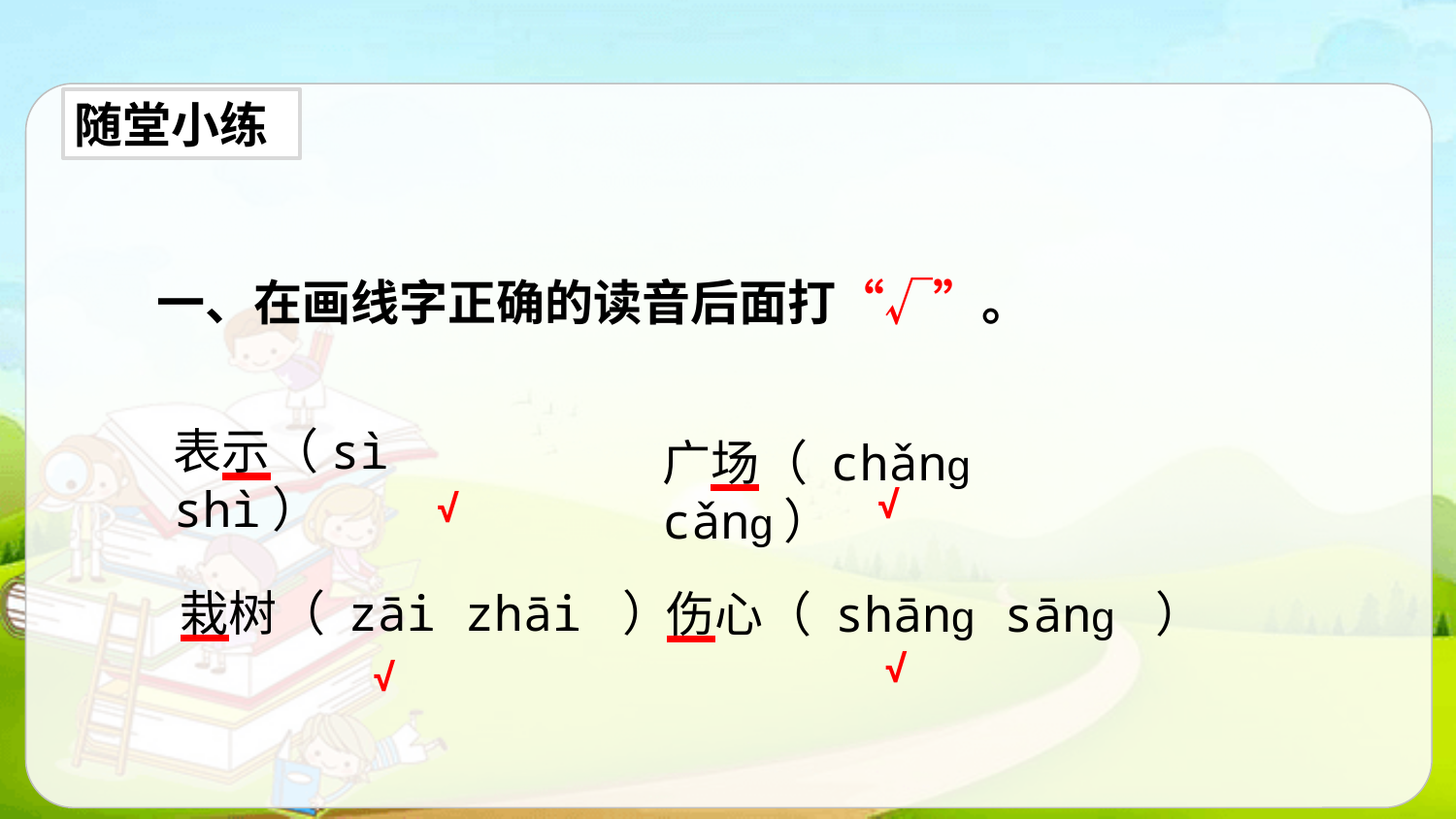

随堂小练
一、在画线字正确的读音后面打“√”。
表示（sì shì）
广场（ chǎng cǎng）
√
√
栽树（ zāi zhāi ）
伤心（ shāng sāng ）
√
√